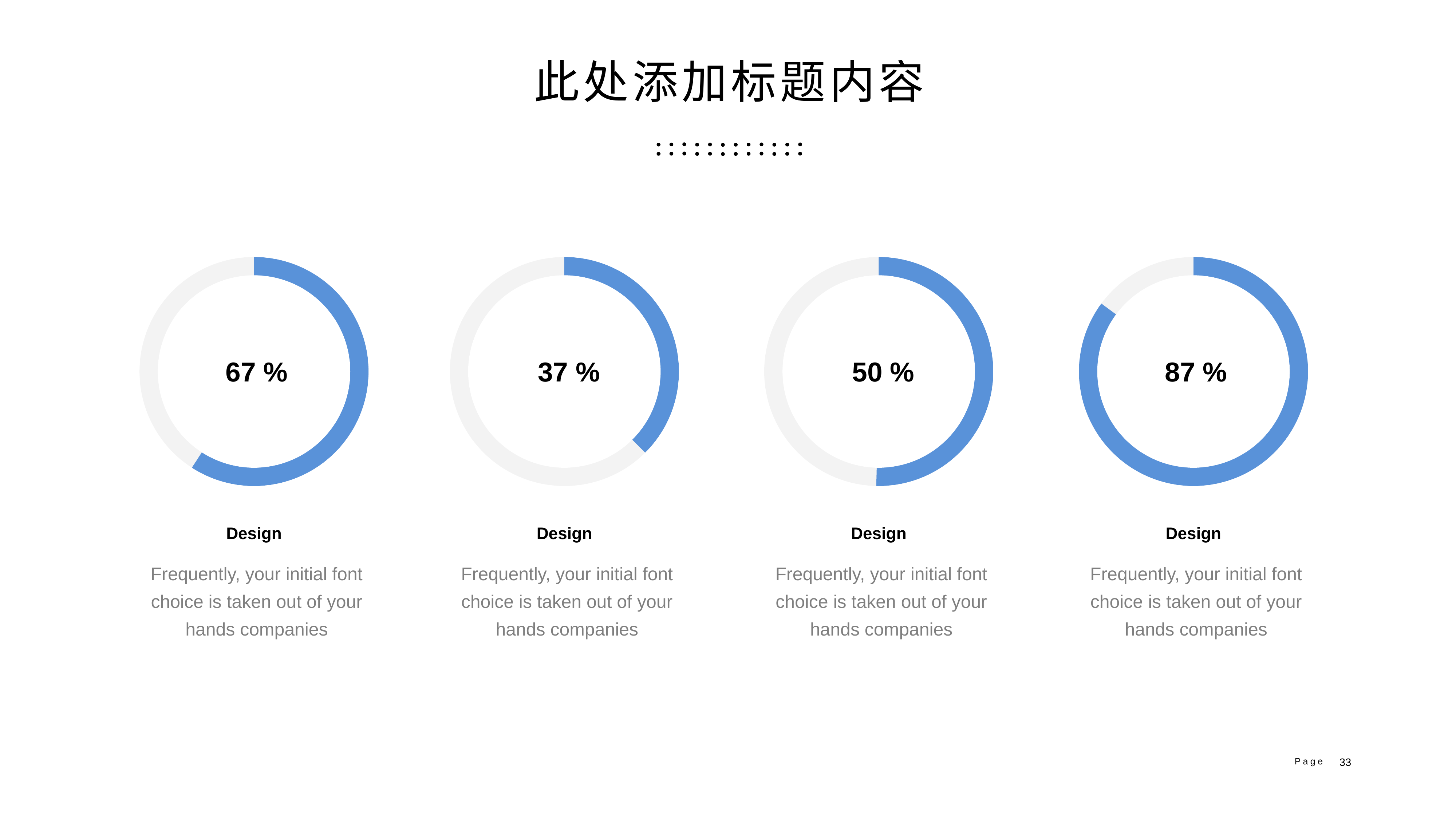

此处添加标题内容

67 %
37 %
50 %
87 %
Design
Frequently, your initial font choice is taken out of your hands companies
Design
Frequently, your initial font choice is taken out of your hands companies
Design
Frequently, your initial font choice is taken out of your hands companies
Design
Frequently, your initial font choice is taken out of your hands companies